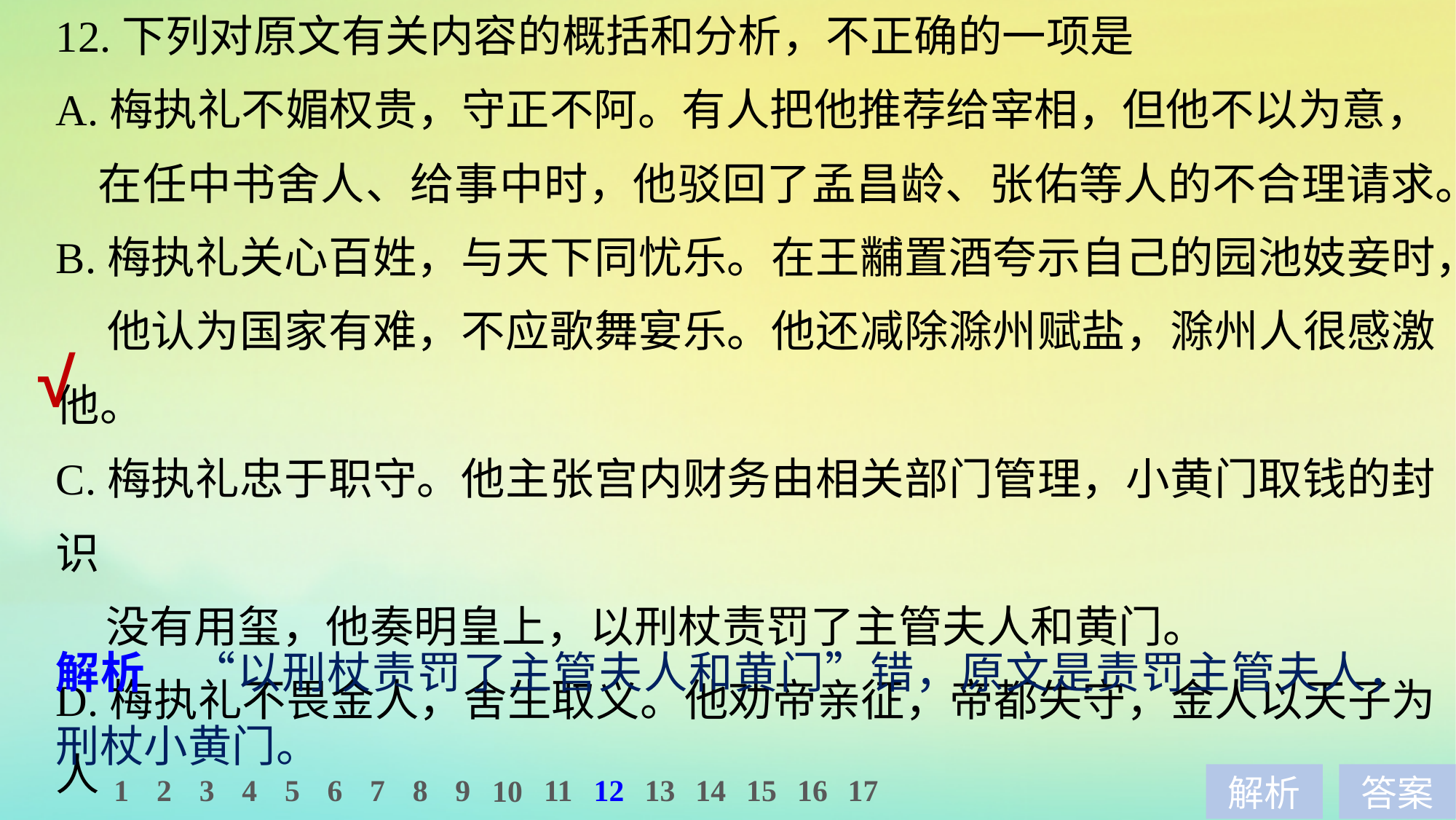

12.下列对原文有关内容的概括和分析，不正确的一项是
A.梅执礼不媚权贵，守正不阿。有人把他推荐给宰相，但他不以为意，
   在任中书舍人、给事中时，他驳回了孟昌龄、张佑等人的不合理请求。
B.梅执礼关心百姓，与天下同忧乐。在王黼置酒夸示自己的园池妓妾时，
    他认为国家有难，不应歌舞宴乐。他还减除滁州赋盐，滁州人很感激他。
C.梅执礼忠于职守。他主张宫内财务由相关部门管理，小黄门取钱的封识
    没有用玺，他奏明皇上，以刑杖责罚了主管夫人和黄门。
D.梅执礼不畏金人，舍生取义。他劝帝亲征，帝都失守，金人以天子为人
    质勒索金帛，他为百姓考虑没有答应，最后被恼羞成怒的金人杀害。
√
解析　“以刑杖责罚了主管夫人和黄门”错，原文是责罚主管夫人，刑杖小黄门。
1
2
3
4
5
6
7
8
9
11
12
13
14
15
16
17
10
解析
答案